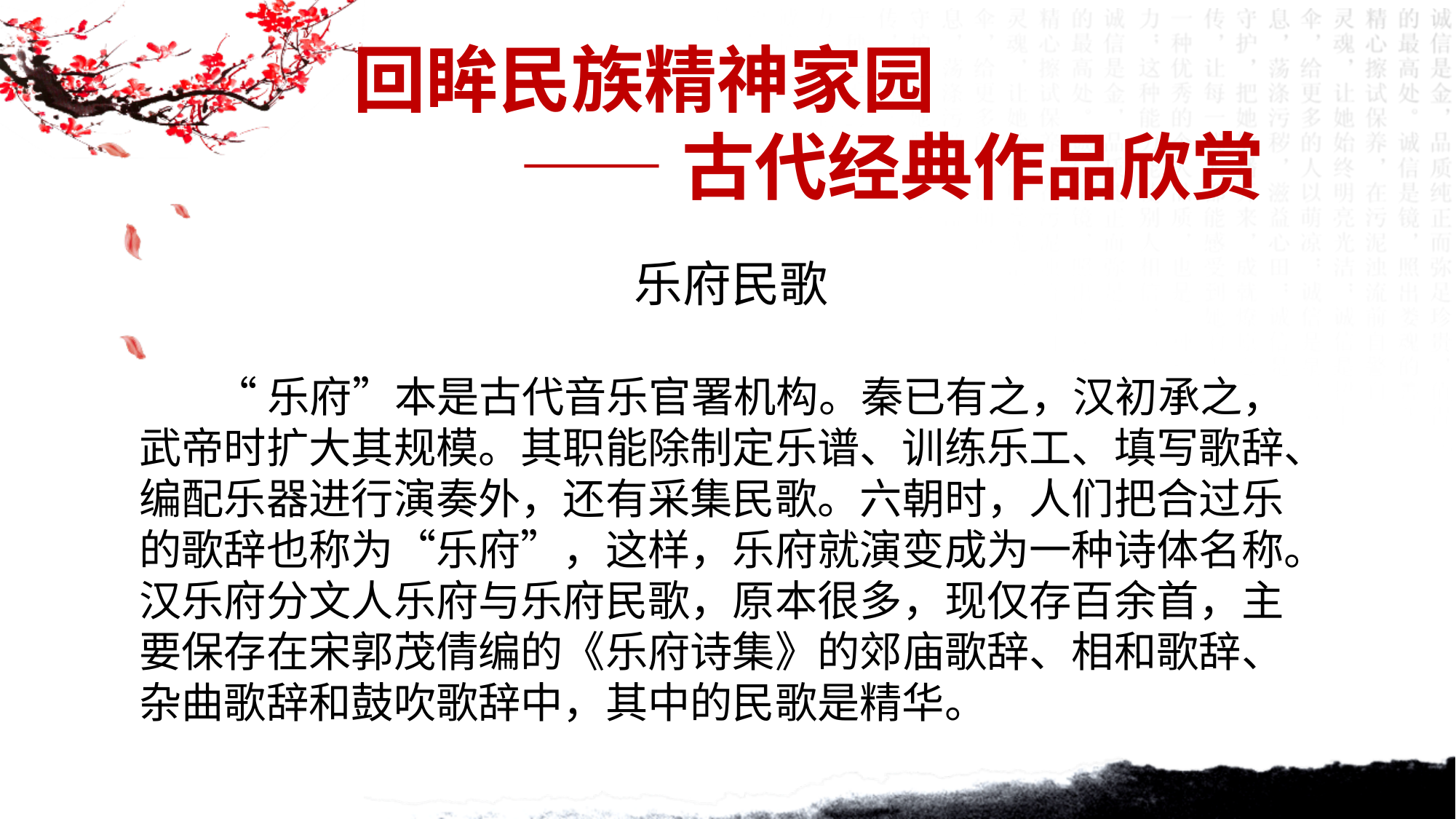

回眸民族精神家园
          ——古代经典作品欣赏
乐府民歌

        “乐府”本是古代音乐官署机构。秦已有之，汉初承之，武帝时扩大其规模。其职能除制定乐谱、训练乐工、填写歌辞、编配乐器进行演奏外，还有采集民歌。六朝时，人们把合过乐的歌辞也称为“乐府”，这样，乐府就演变成为一种诗体名称。汉乐府分文人乐府与乐府民歌，原本很多，现仅存百余首，主要保存在宋郭茂倩编的《乐府诗集》的郊庙歌辞、相和歌辞、杂曲歌辞和鼓吹歌辞中，其中的民歌是精华。